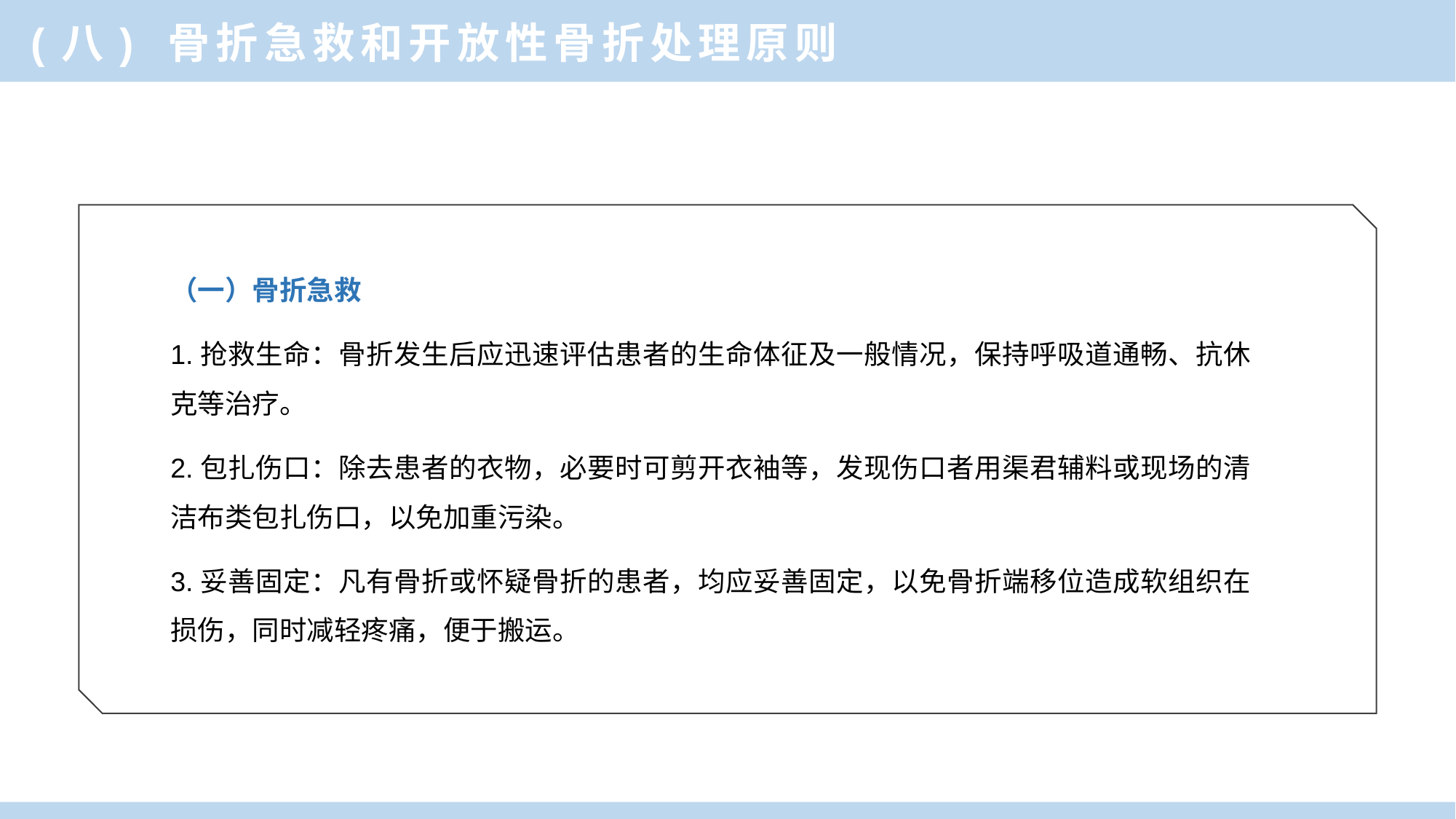

(八) 骨折急救和开放性骨折处理原则

（一）骨折急救
1.抢救生命：骨折发生后应迅速评估患者的生命体征及一般情况，保持呼吸道通畅、抗休克等治疗。
2.包扎伤口：除去患者的衣物，必要时可剪开衣袖等，发现伤口者用渠君辅料或现场的清洁布类包扎伤口，以免加重污染。
3.妥善固定：凡有骨折或怀疑骨折的患者，均应妥善固定，以免骨折端移位造成软组织在损伤，同时减轻疼痛，便于搬运。